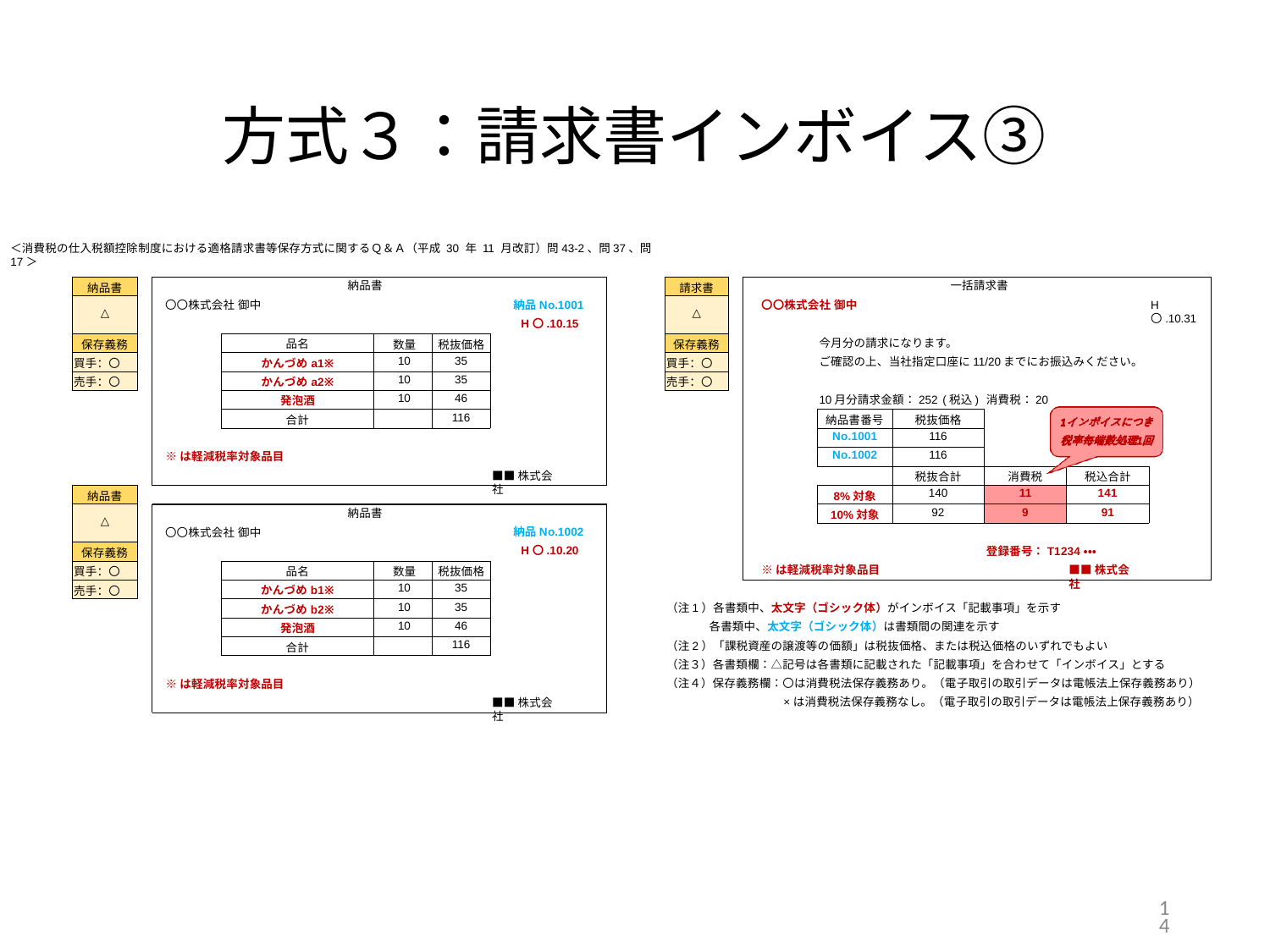

# 方式３：請求書インボイス③
＜消費税の仕入税額控除制度における適格請求書等保存方式に関するＱ＆Ａ（平成 30 年 11 月改訂）問43-2、問37、問17＞
納品書
一括請求書
| 納品書 |
| --- |
| △ |
| 保存義務 |
| 買手：〇 |
| 売手：〇 |

| 請求書 |
| --- |
| △ |
| 保存義務 |
| 買手：〇 |
| 売手：〇 |

納品No.1001
H〇.10.15
〇〇株式会社 御中
〇〇株式会社 御中
H〇.10.31
今月分の請求になります。
ご確認の上、当社指定口座に11/20までにお振込みください。

10月分請求金額：252 (税込) 消費税：20
| 品名 | 数量 | 税抜価格 |
| --- | --- | --- |
| かんづめa1※ | 10 | 35 |
| かんづめa2※ | 10 | 35 |
| 発泡酒 | 10 | 46 |
| 合計 |  | 116 |

| 納品書番号 | 税抜価格 |  |  |
| --- | --- | --- | --- |
| No.1001 | 116 |  |  |
| No.1002 | 116 |  |  |
|  | 税抜合計 | 消費税 | 税込合計 |
| 8%対象 | 140 | 11 | 141 |
| 10%対象 | 92 | 9 | 91 |
※は軽減税率対象品目
■■株式会社
| 納品書 |
| --- |
| △ |
| 保存義務 |
| 買手：〇 |
| 売手：〇 |

納品書

納品No.1002
H〇.10.20
〇〇株式会社 御中
登録番号：T1234・・・
■■株式会社
| 品名 | 数量 | 税抜価格 |
| --- | --- | --- |
| かんづめb1※ | 10 | 35 |
| かんづめb2※ | 10 | 35 |
| 発泡酒 | 10 | 46 |
| 合計 |  | 116 |
※は軽減税率対象品目

（注1）各書類中、太文字（ゴシック体）がインボイス「記載事項」を示す
  各書類中、太文字（ゴシック体）は書類間の関連を示す
（注2）「課税資産の譲渡等の価額」は税抜価格、または税込価格のいずれでもよい
（注３）各書類欄：△記号は各書類に記載された「記載事項」を合わせて「インボイス」とする
（注４）保存義務欄：〇は消費税法保存義務あり。（電子取引の取引データは電帳法上保存義務あり）
×は消費税法保存義務なし。（電子取引の取引データは電帳法上保存義務あり）
※は軽減税率対象品目
■■株式会社

14